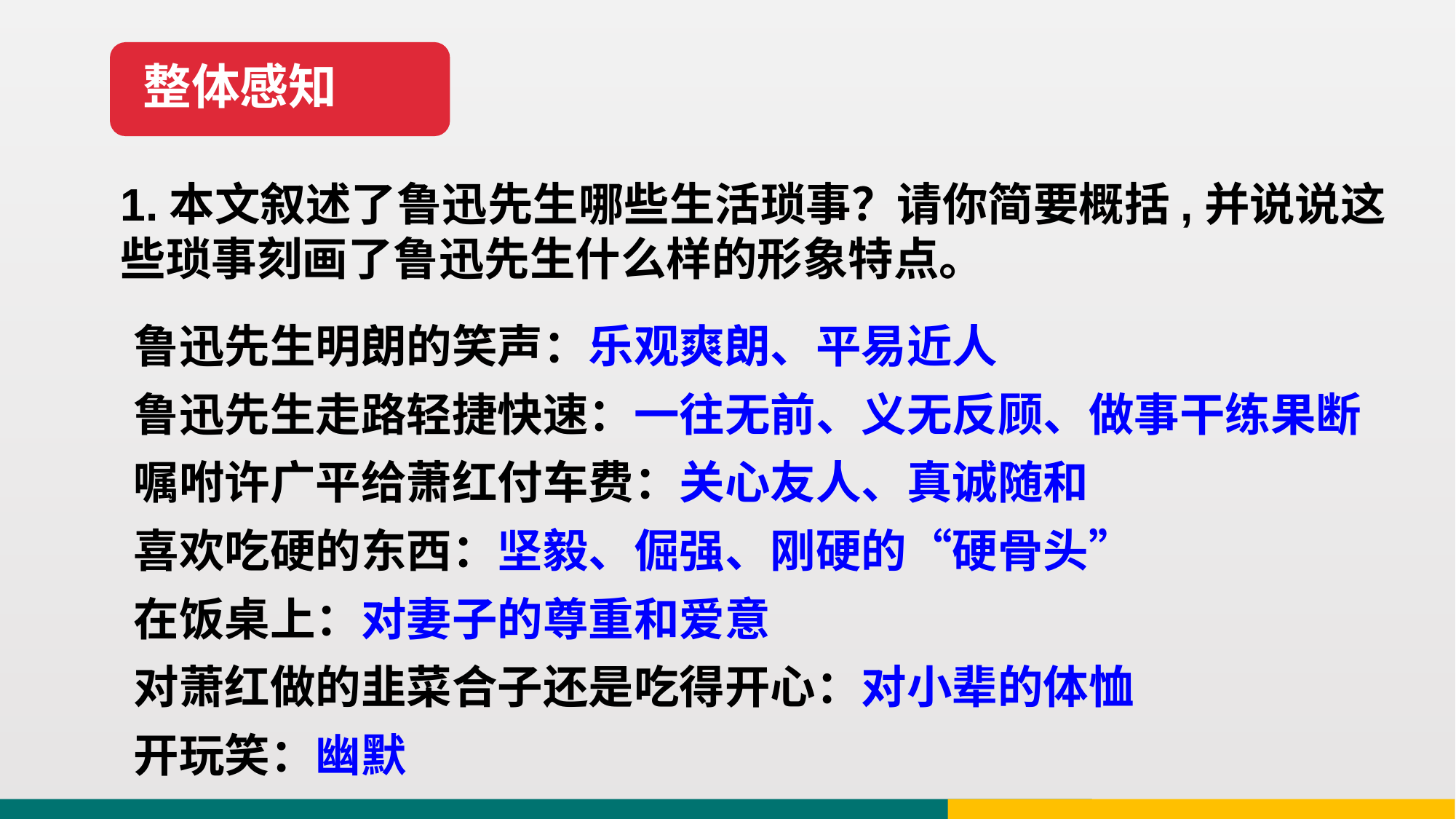

整体感知
1.本文叙述了鲁迅先生哪些生活琐事？请你简要概括,并说说这些琐事刻画了鲁迅先生什么样的形象特点。
鲁迅先生明朗的笑声：乐观爽朗、平易近人
鲁迅先生走路轻捷快速：一往无前、义无反顾、做事干练果断
嘱咐许广平给萧红付车费：关心友人、真诚随和
喜欢吃硬的东西：坚毅、倔强、刚硬的“硬骨头”
在饭桌上：对妻子的尊重和爱意
对萧红做的韭菜合子还是吃得开心：对小辈的体恤
开玩笑：幽默